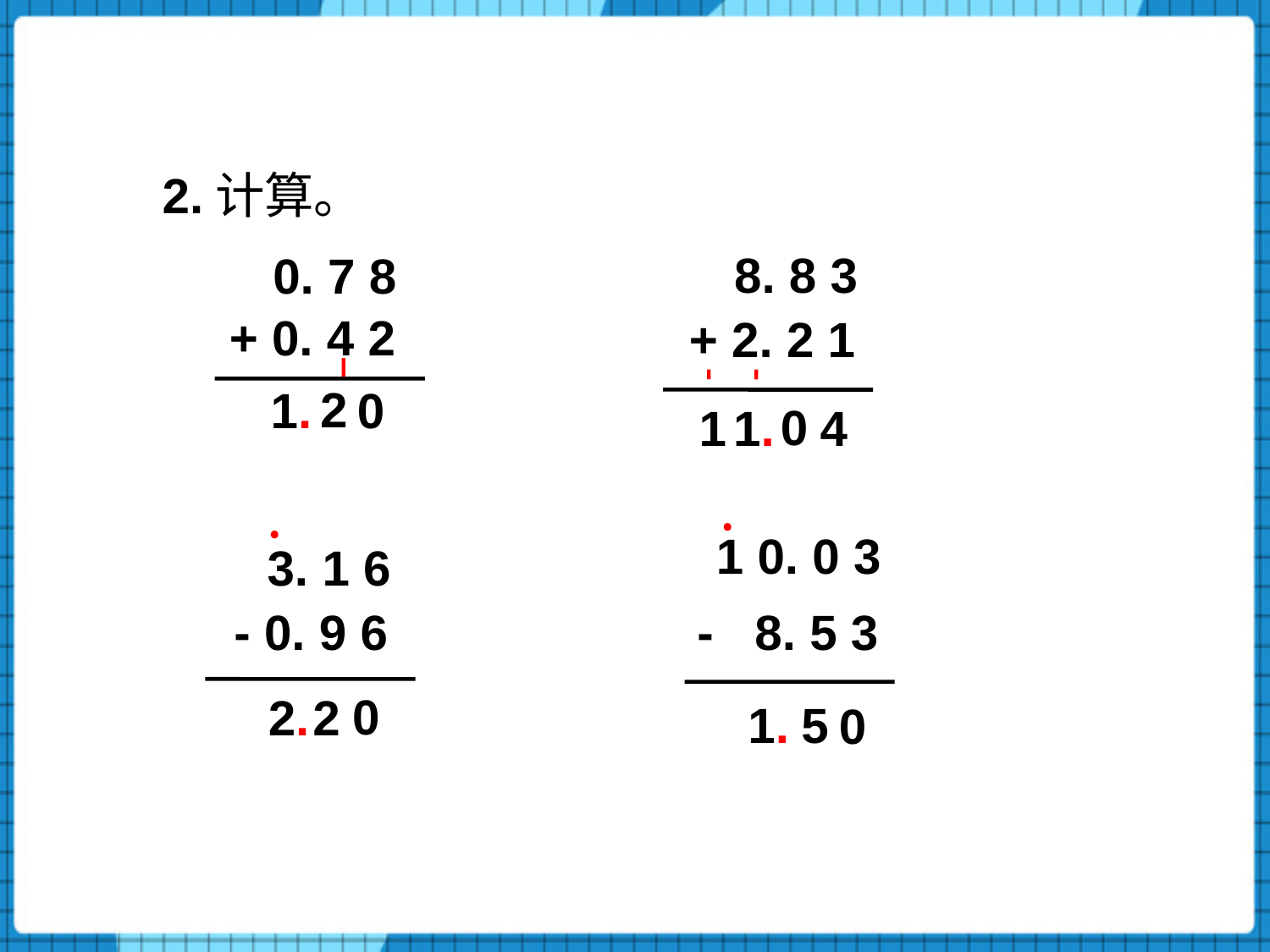

2.计算。
   8. 8 3
   0. 7 8
+ 0. 4 2
+ 2. 2 1

2
0
 1.

0
4
  1
  1.
﹒
﹒
 1 0. 0 3
   3. 1 6
- 0. 9 6
-   8. 5 3

0
  2.
2

  1.
5
0